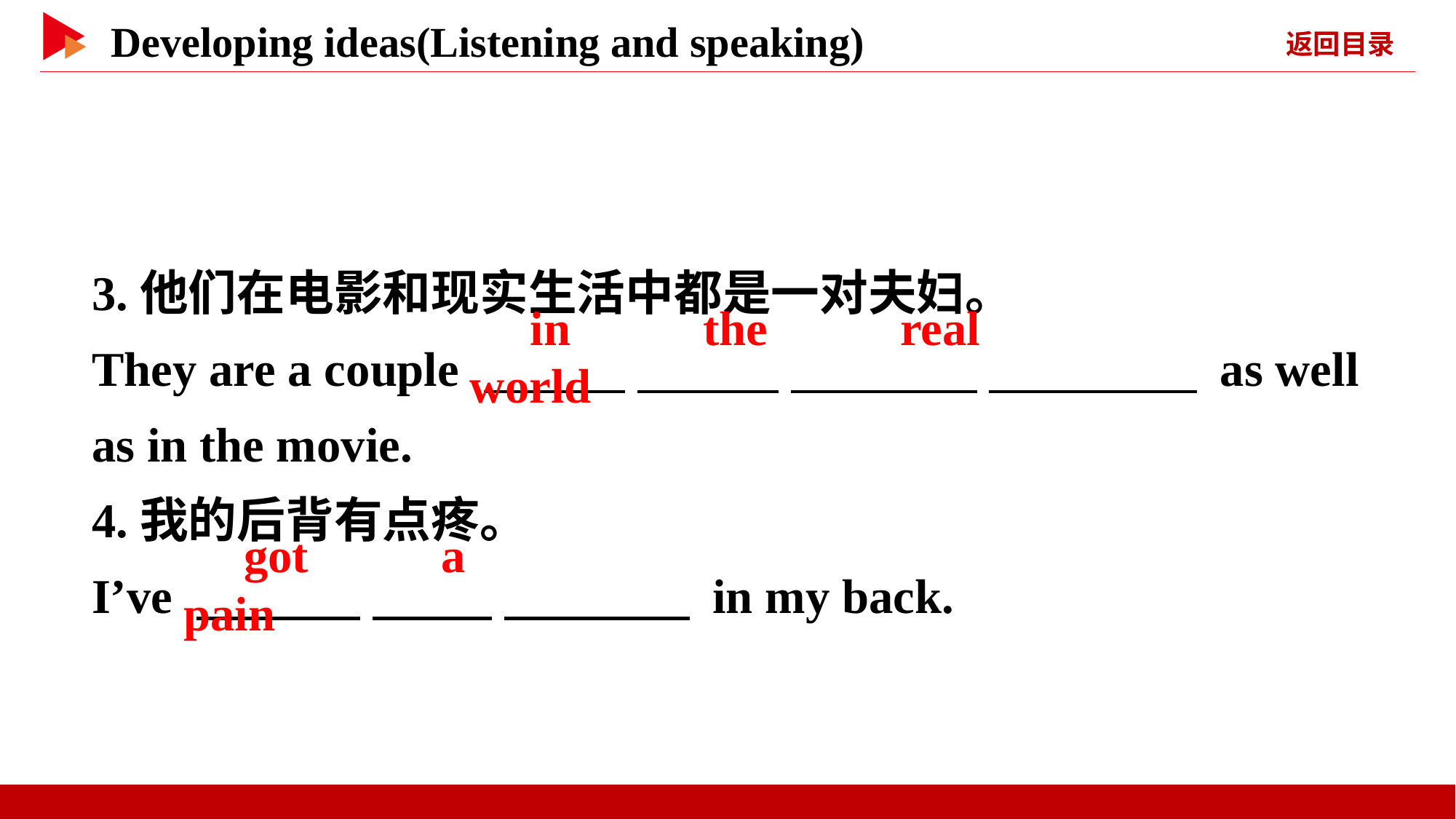

3.他们在电影和现实生活中都是一对夫妇。
They are a couple 　    　 　    　 　        　 　          　 as well as in the movie.
4.我的后背有点疼。
I’ve 　      　 　  　 　        　 in my back.
　in　 　the　 　real　 　world
　got　 　a　 　pain